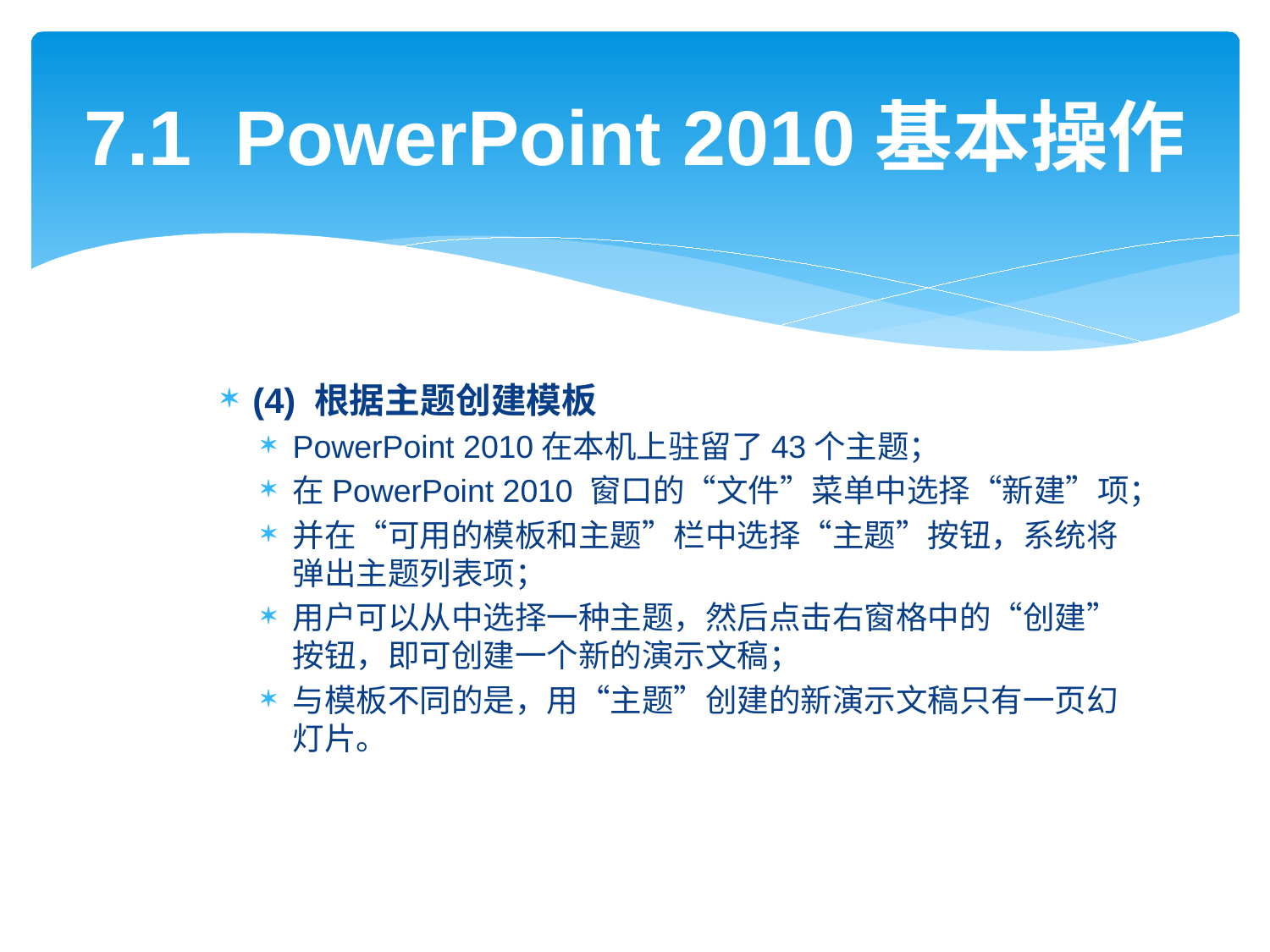

# 7.1  PowerPoint 2010基本操作
(4) 根据主题创建模板
PowerPoint 2010在本机上驻留了43个主题；
在PowerPoint 2010 窗口的“文件”菜单中选择“新建”项；
并在“可用的模板和主题”栏中选择“主题”按钮，系统将弹出主题列表项；
用户可以从中选择一种主题，然后点击右窗格中的“创建”按钮，即可创建一个新的演示文稿；
与模板不同的是，用“主题”创建的新演示文稿只有一页幻灯片。